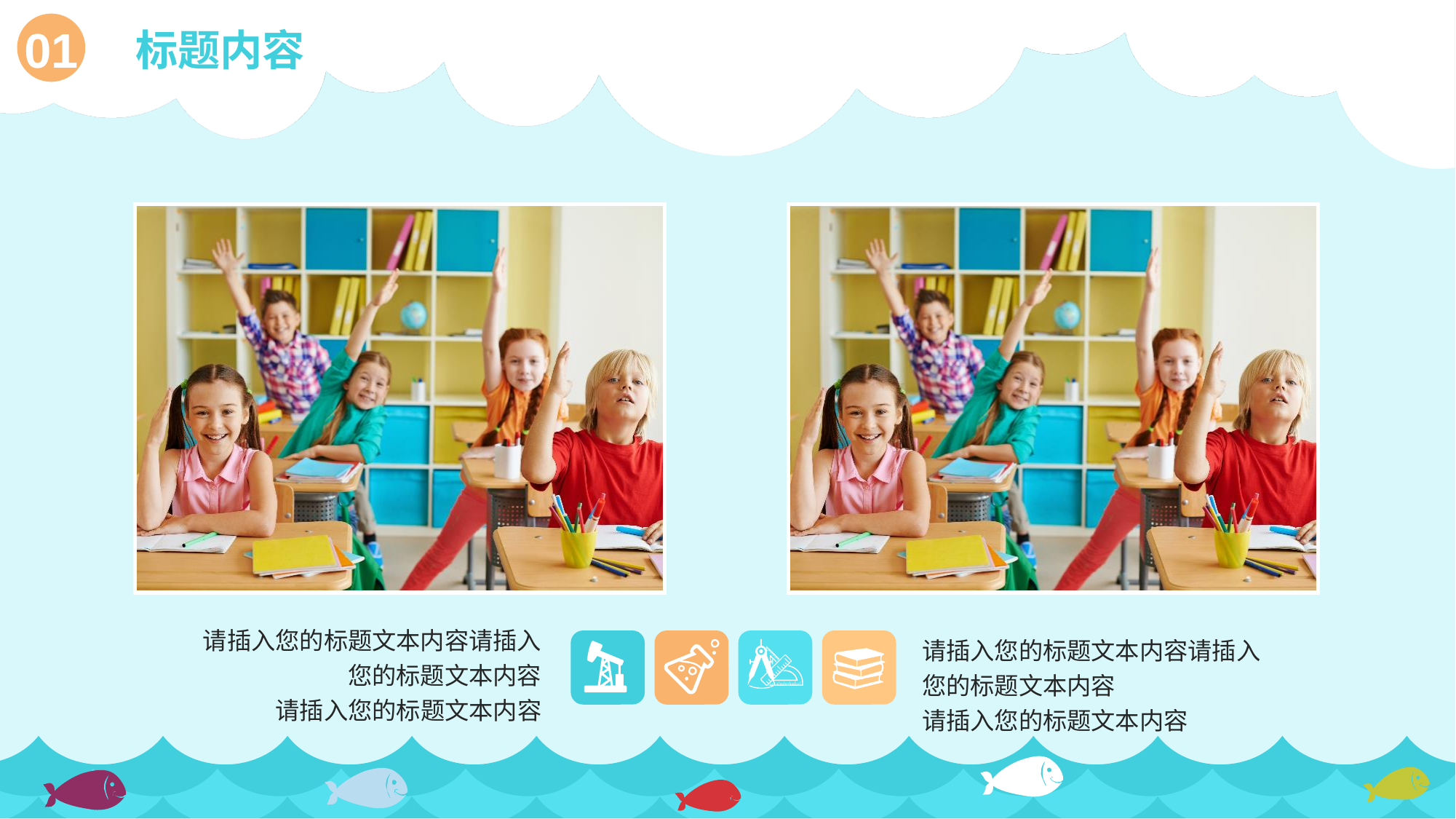

请插入您的标题文本内容请插入您的标题文本内容
请插入您的标题文本内容

请插入您的标题文本内容请插入您的标题文本内容
请插入您的标题文本内容